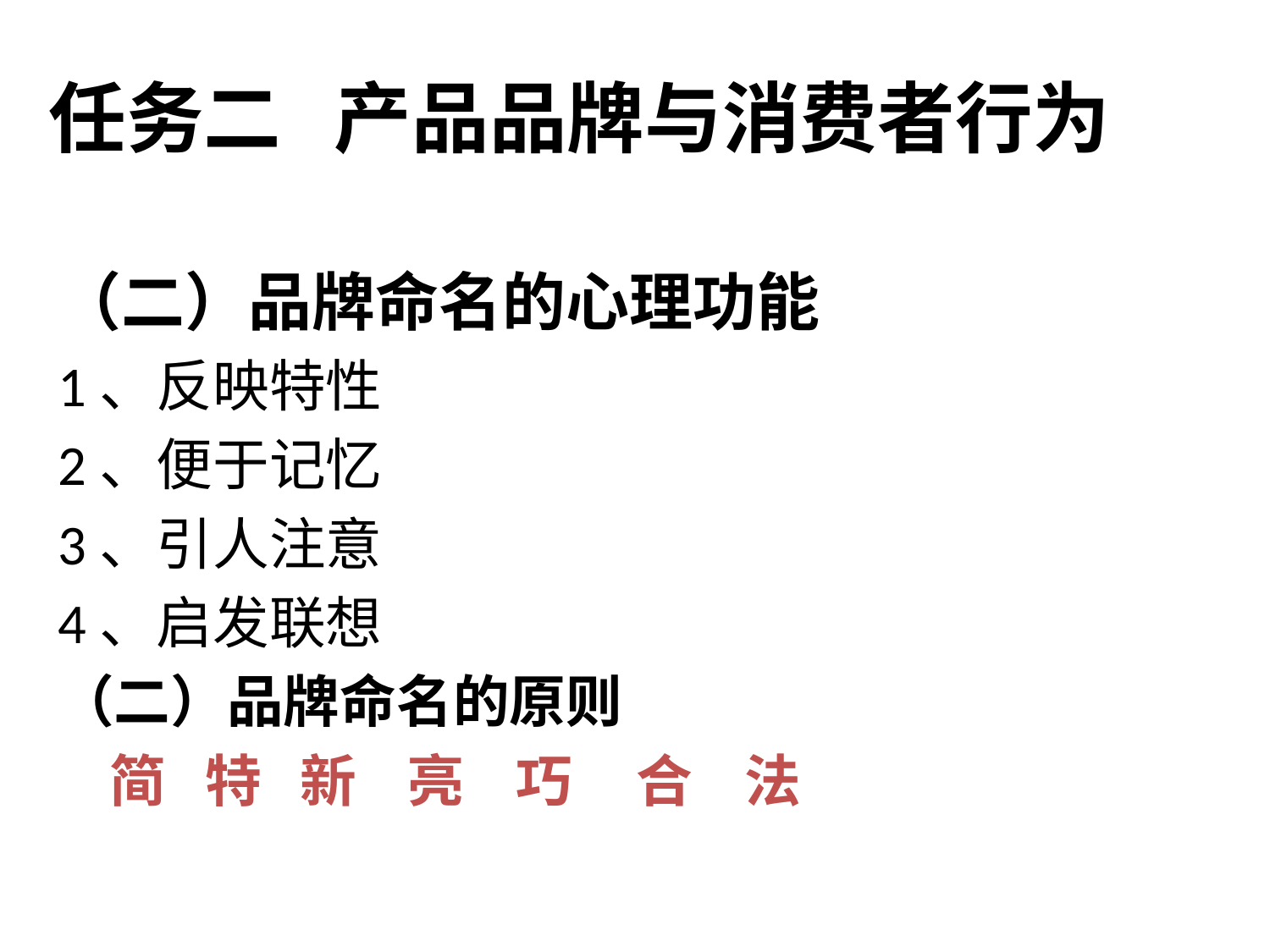

任务二   产品品牌与消费者行为
（二）品牌命名的心理功能
1、反映特性
2、便于记忆
3、引人注意
4、启发联想
（二）品牌命名的原则
   简   特   新    亮    巧     合    法